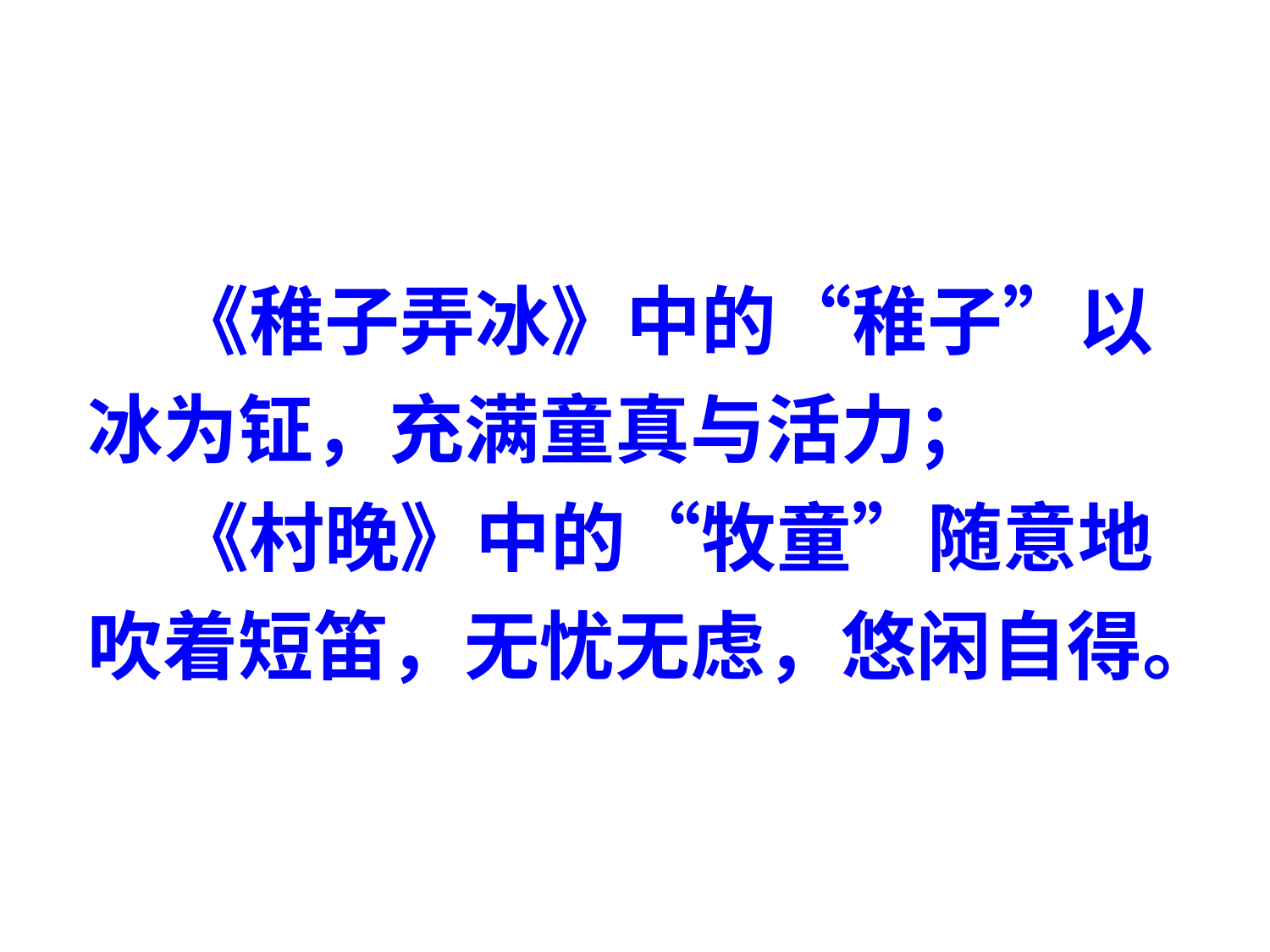

《稚子弄冰》中的“稚子”以冰为钲，充满童真与活力；
    《村晚》中的“牧童”随意地吹着短笛，无忧无虑，悠闲自得。